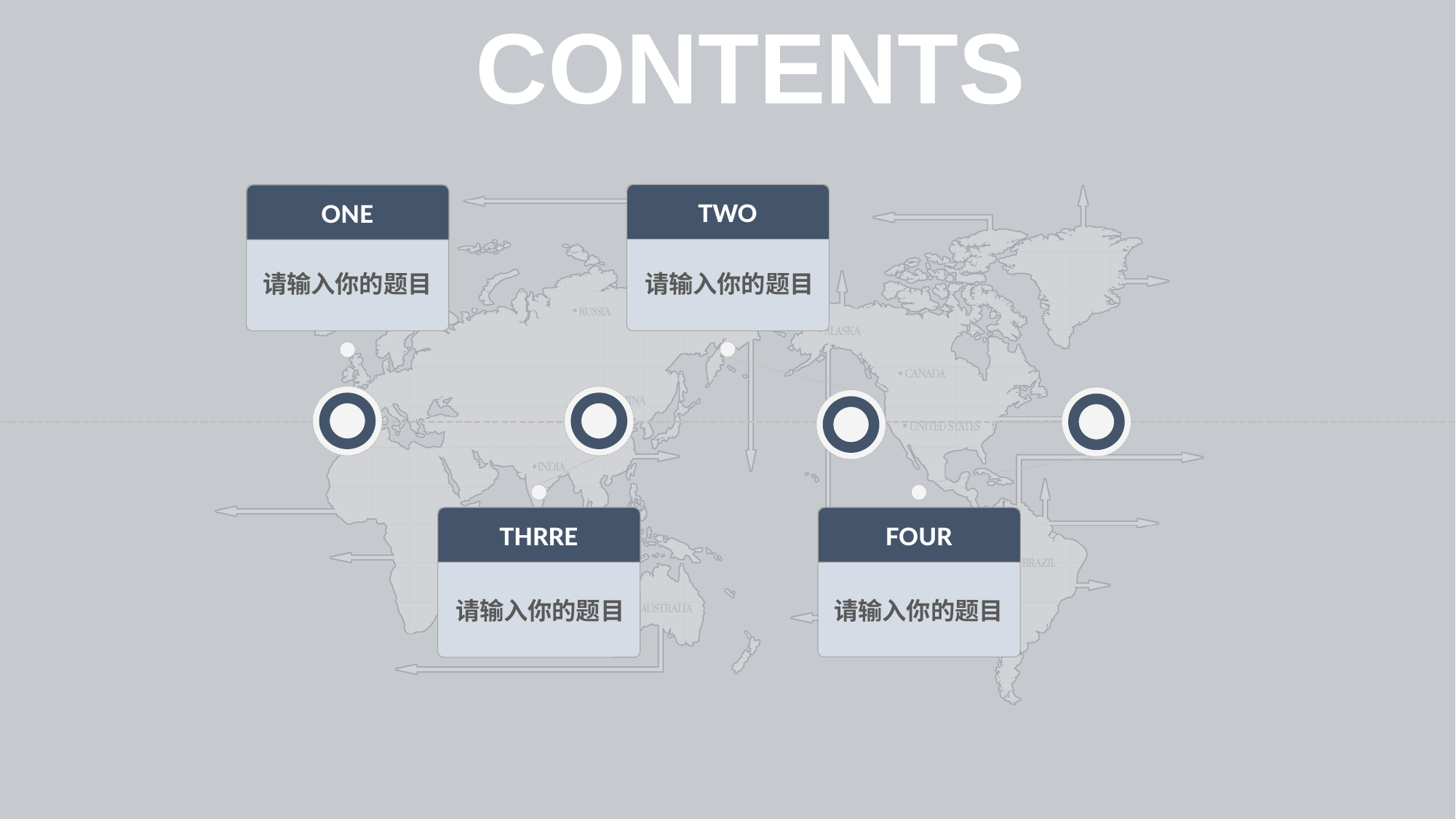

CONTENTS

TWO
请输入你的题目

ONE
请输入你的题目

FOUR
请输入你的题目

THRRE
请输入你的题目